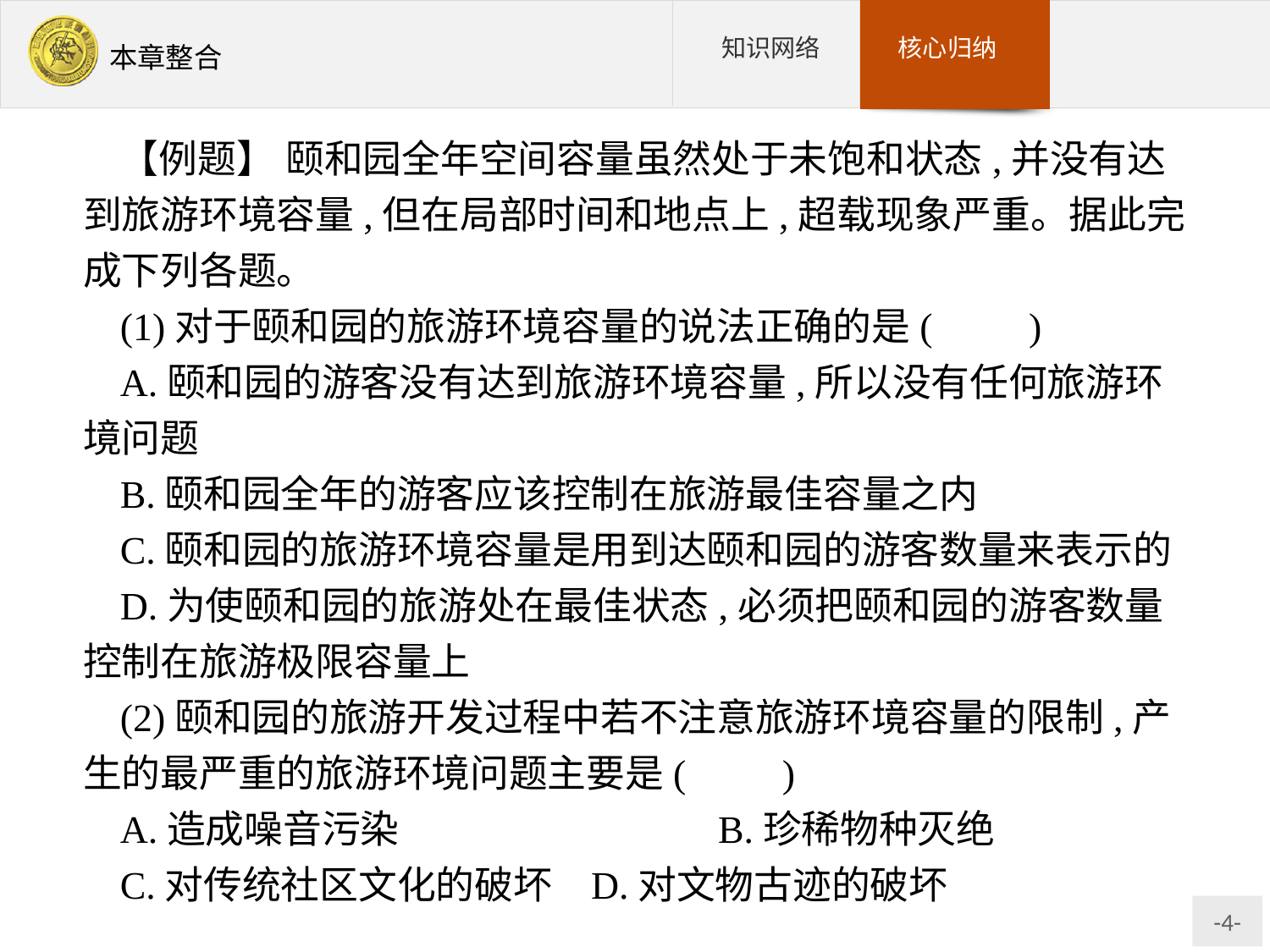

【例题】 颐和园全年空间容量虽然处于未饱和状态,并没有达到旅游环境容量,但在局部时间和地点上,超载现象严重。据此完成下列各题。
(1)对于颐和园的旅游环境容量的说法正确的是(　　)
A.颐和园的游客没有达到旅游环境容量,所以没有任何旅游环境问题
B.颐和园全年的游客应该控制在旅游最佳容量之内
C.颐和园的旅游环境容量是用到达颐和园的游客数量来表示的
D.为使颐和园的旅游处在最佳状态,必须把颐和园的游客数量控制在旅游极限容量上
(2)颐和园的旅游开发过程中若不注意旅游环境容量的限制,产生的最严重的旅游环境问题主要是(　　)
A.造成噪音污染			B.珍稀物种灭绝
C.对传统社区文化的破坏	D.对文物古迹的破坏